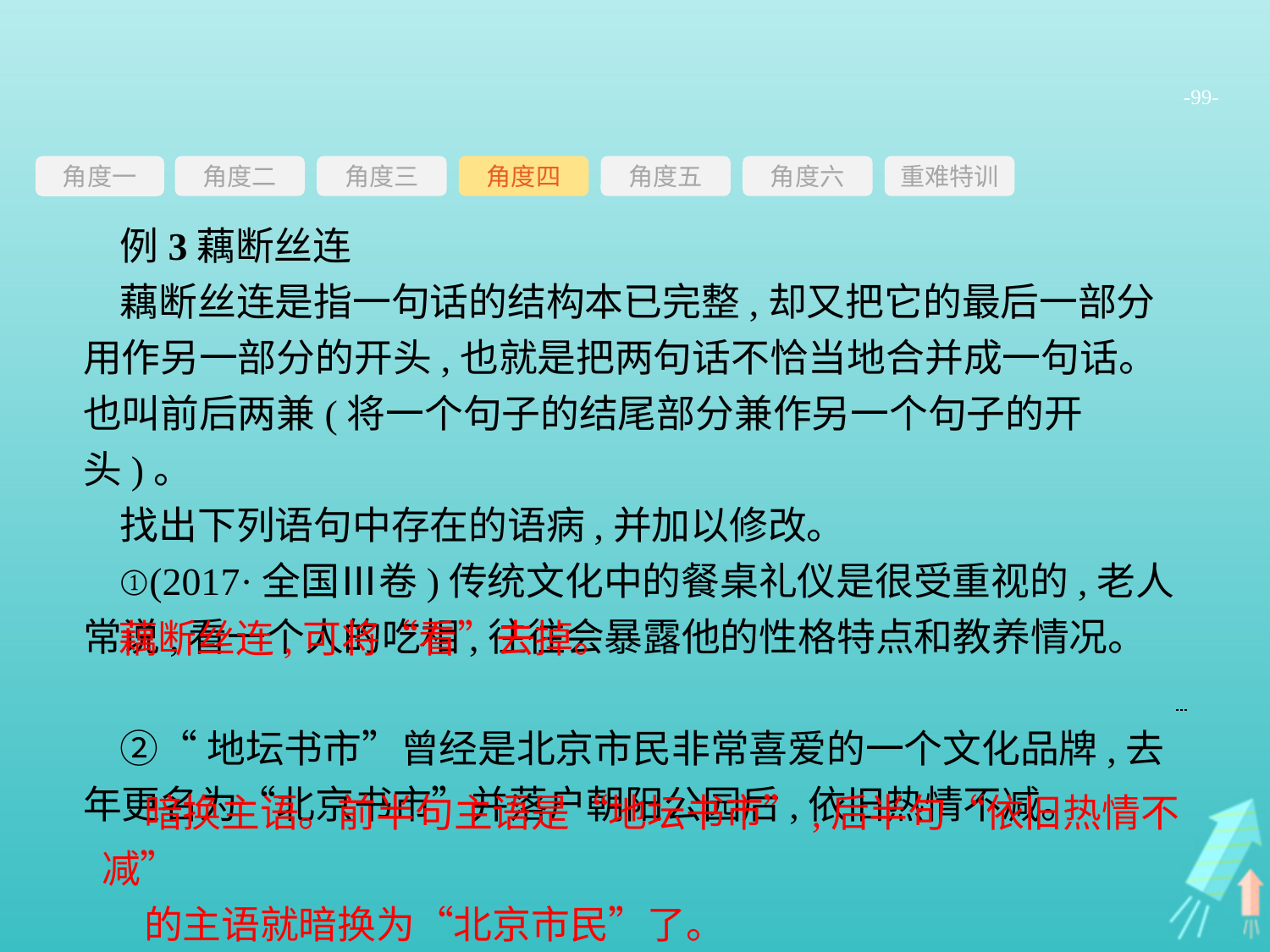

-99-
角度三
角度四
角度五
角度六
重难特训
角度二
角度一
例3藕断丝连
藕断丝连是指一句话的结构本已完整,却又把它的最后一部分用作另一部分的开头,也就是把两句话不恰当地合并成一句话。也叫前后两兼(将一个句子的结尾部分兼作另一个句子的开头)。
找出下列语句中存在的语病,并加以修改。
①(2017·全国Ⅲ卷)传统文化中的餐桌礼仪是很受重视的,老人常说,看一个人的吃相,往往会暴露他的性格特点和教养情况。

②“地坛书市”曾经是北京市民非常喜爱的一个文化品牌,去年更名为“北京书市”并落户朝阳公园后,依旧热情不减。
藕断丝连,可将“看”去掉。
暗换主语。前半句主语是“地坛书市”,后半句“依旧热情不减”
的主语就暗换为“北京市民”了。